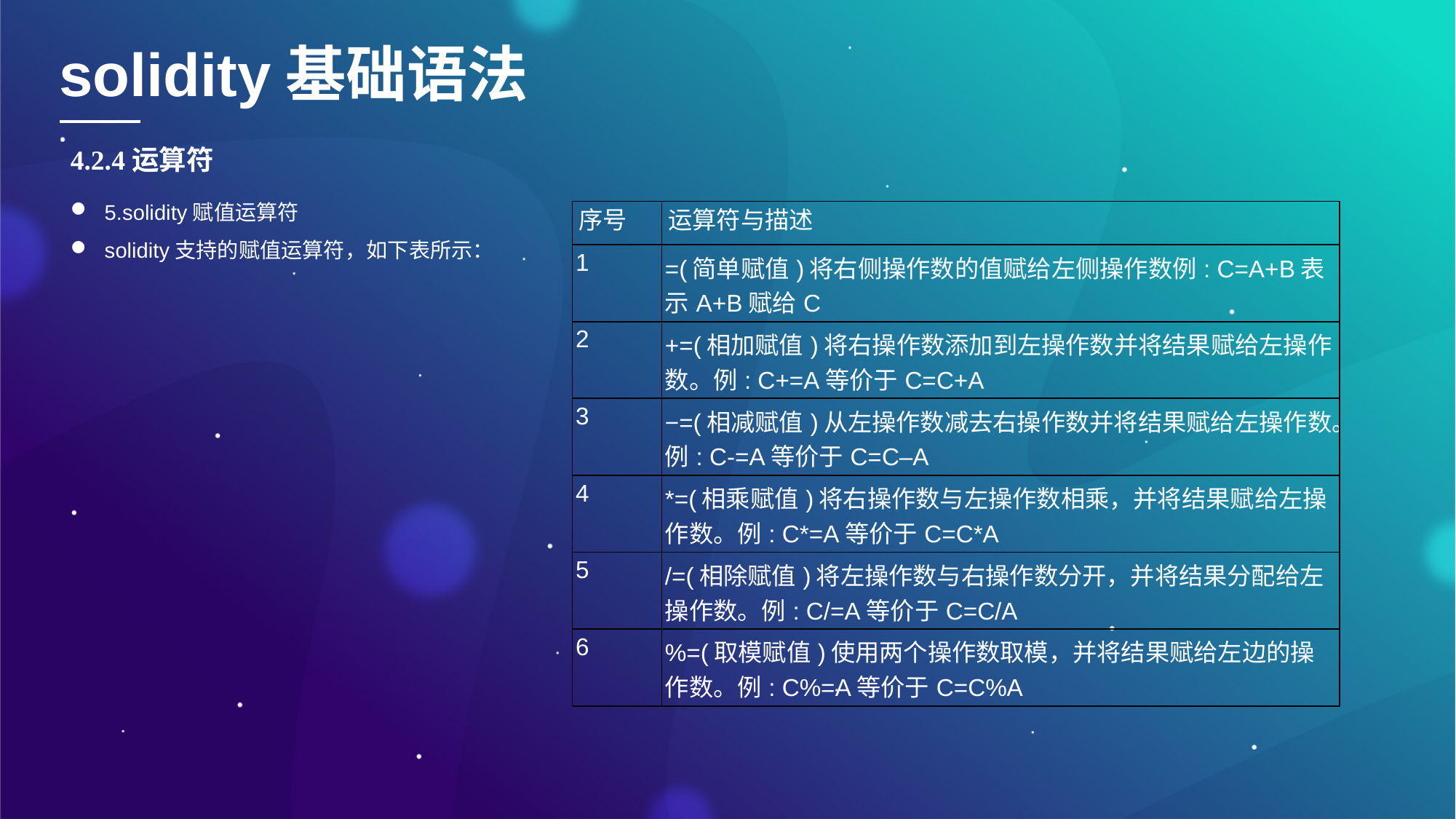

solidity基础语法
4.2.4运算符
5.solidity赋值运算符
solidity支持的赋值运算符，如下表所示：
| 序号 | 运算符与描述 |
| --- | --- |
| 1 | =(简单赋值)将右侧操作数的值赋给左侧操作数例: C=A+B表示A+B赋给C |
| 2 | +=(相加赋值)将右操作数添加到左操作数并将结果赋给左操作数。例: C+=A等价于C=C+A |
| 3 | −=(相减赋值)从左操作数减去右操作数并将结果赋给左操作数。例: C-=A等价于C=C–A |
| 4 | \*=(相乘赋值)将右操作数与左操作数相乘，并将结果赋给左操作数。例: C\*=A等价于C=C\*A |
| 5 | /=(相除赋值)将左操作数与右操作数分开，并将结果分配给左操作数。例: C/=A等价于C=C/A |
| 6 | %=(取模赋值)使用两个操作数取模，并将结果赋给左边的操作数。例: C%=A等价于C=C%A |